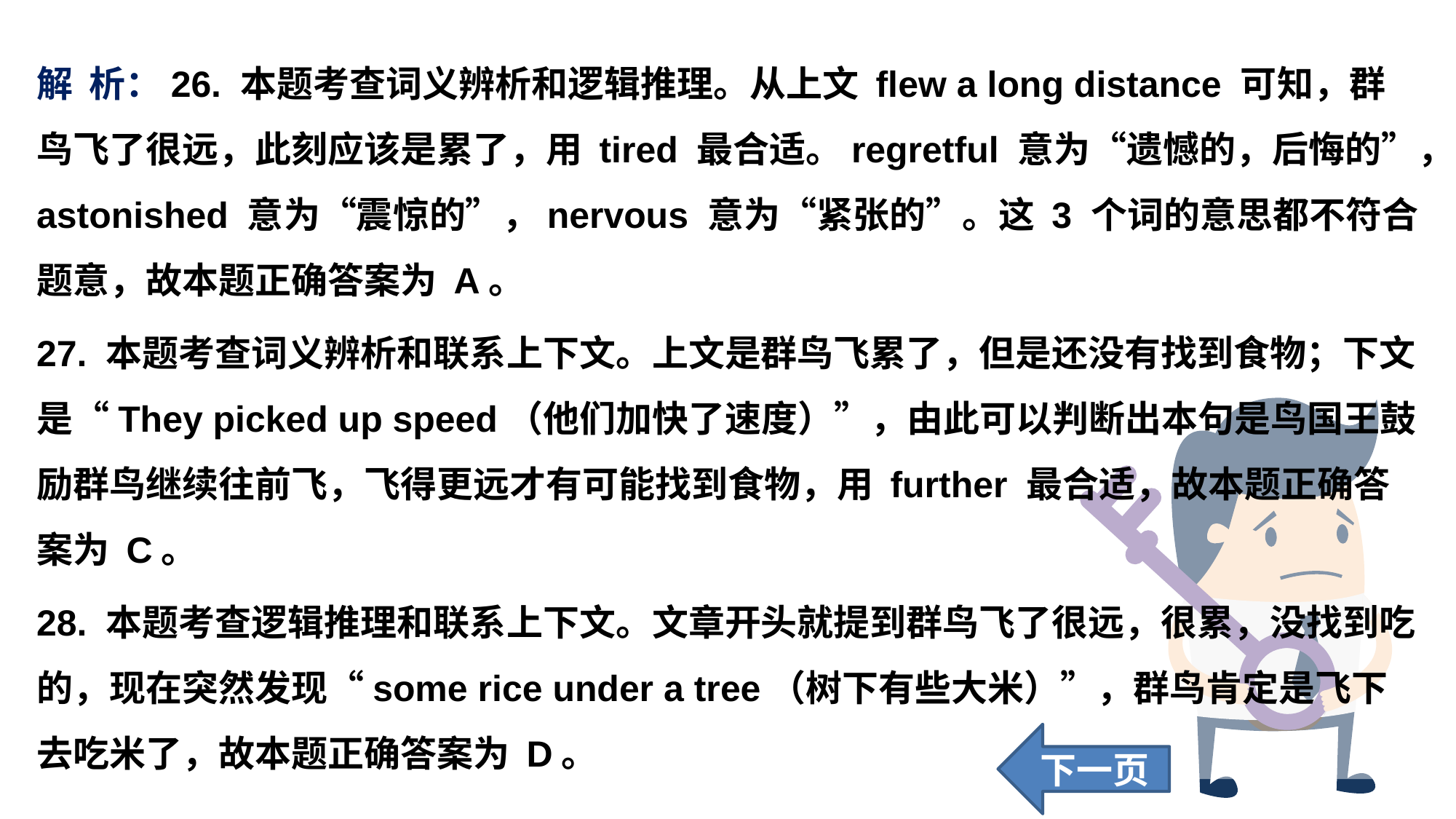

解  析：26. 本题考查词义辨析和逻辑推理。从上文 flew a long distance 可知，群鸟飞了很远，此刻应该是累了，用 tired 最合适。regretful 意为“遗憾的，后悔的”，astonished 意为“震惊的”，nervous 意为“紧张的”。这 3 个词的意思都不符合题意，故本题正确答案为 A。
27. 本题考查词义辨析和联系上下文。上文是群鸟飞累了，但是还没有找到食物；下文是“They picked up speed（他们加快了速度）”，由此可以判断出本句是鸟国王鼓励群鸟继续往前飞，飞得更远才有可能找到食物，用 further 最合适，故本题正确答案为 C。
28. 本题考查逻辑推理和联系上下文。文章开头就提到群鸟飞了很远，很累，没找到吃的，现在突然发现“some rice under a tree（树下有些大米）”，群鸟肯定是飞下去吃米了，故本题正确答案为 D。

下一页
125